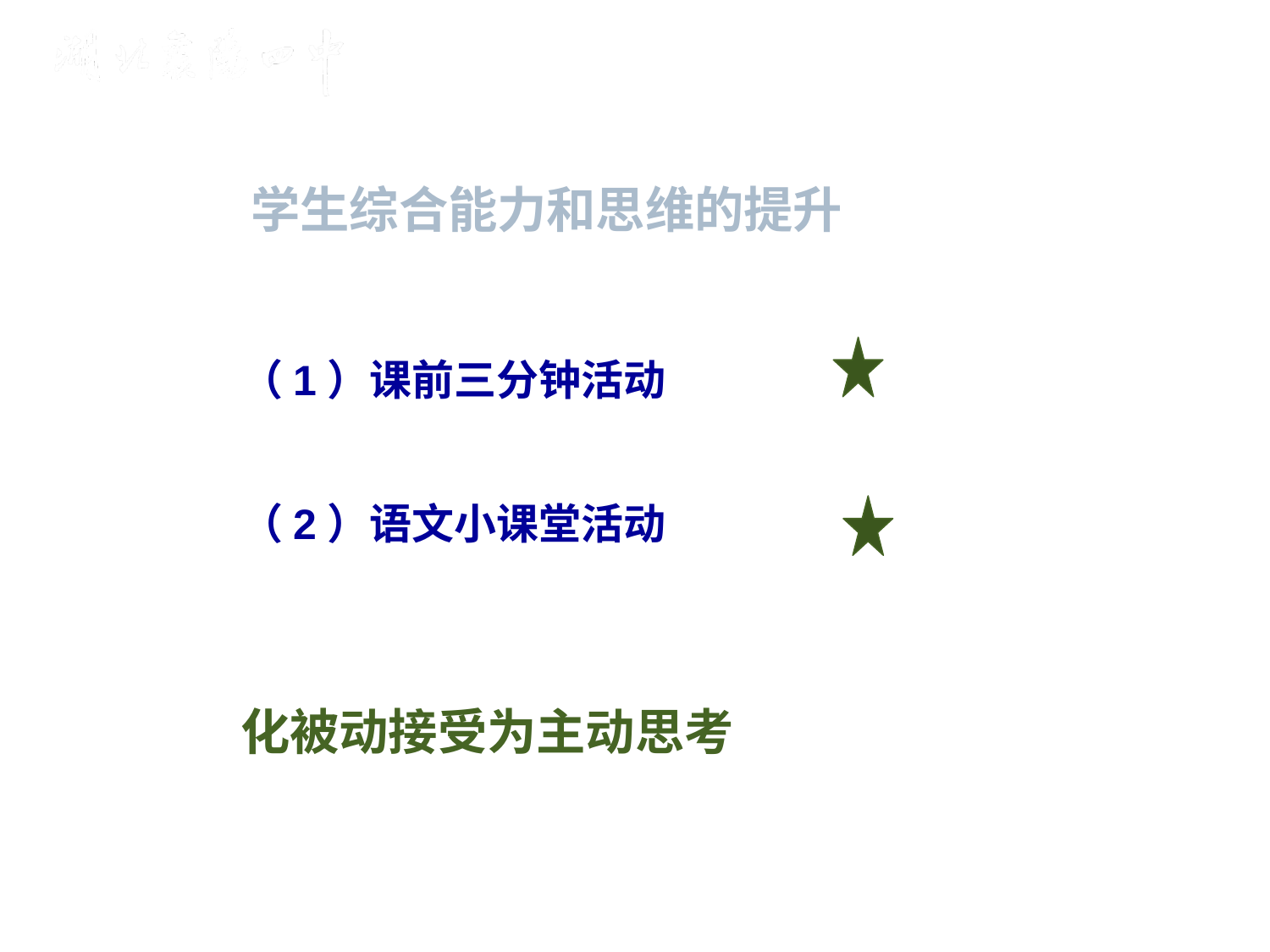

学生综合能力和思维的提升

（1）课前三分钟活动

（2）语文小课堂活动

化被动接受为主动思考